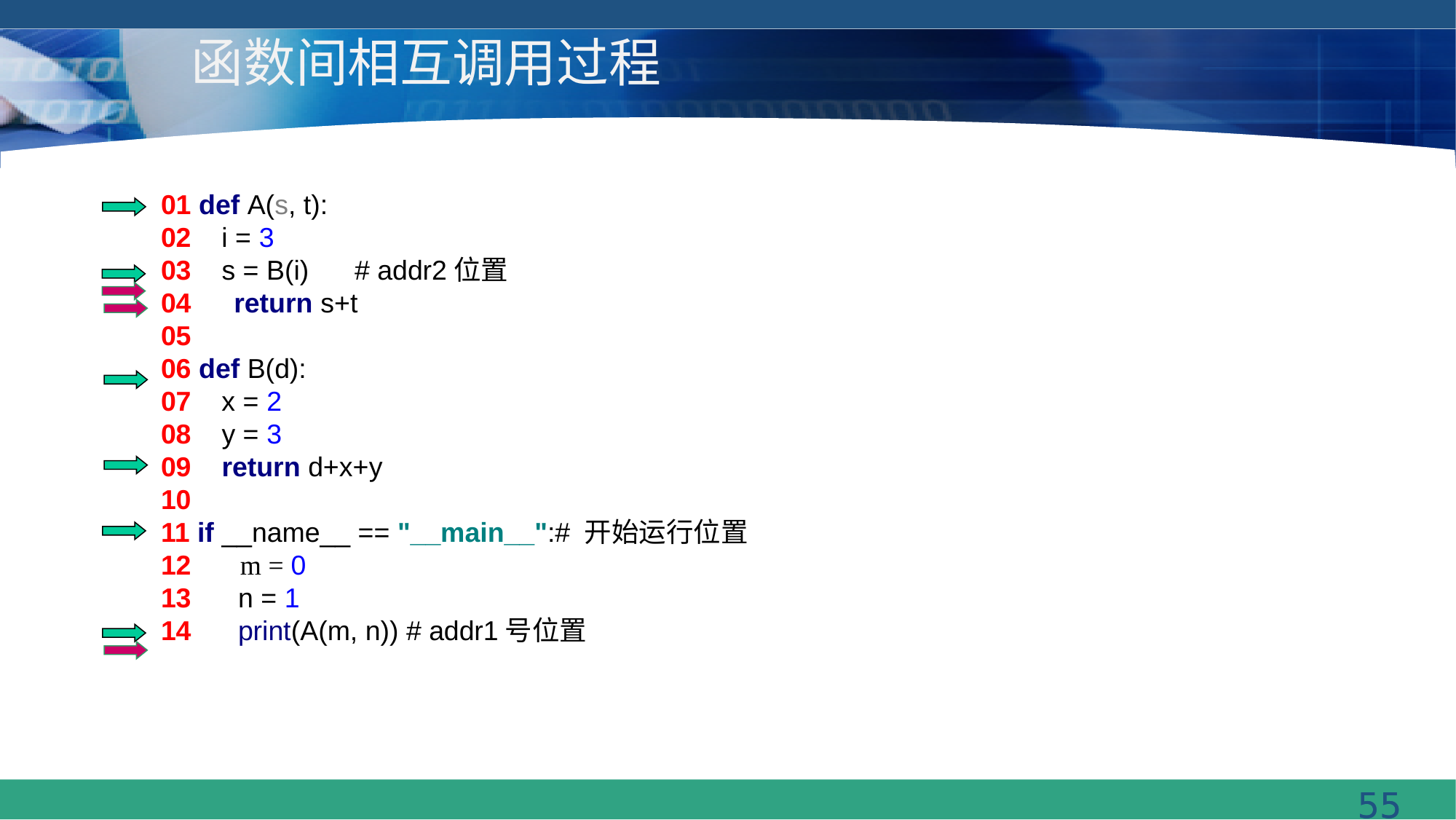

# 函数间相互调用过程

01 def A(s, t):
02    i = 3
03    s = B(i)      # addr2位置
04      return s+t
05
06 def B(d):
07    x = 2
08    y = 3
09    return d+x+y
10
11 if __name__ == "__main__":# 开始运行位置
12       m = 0
13 	 n = 1
14   	 print(A(m, n)) # addr1号位置

addr2 d x y

addr1 s t i

addr0 m  n